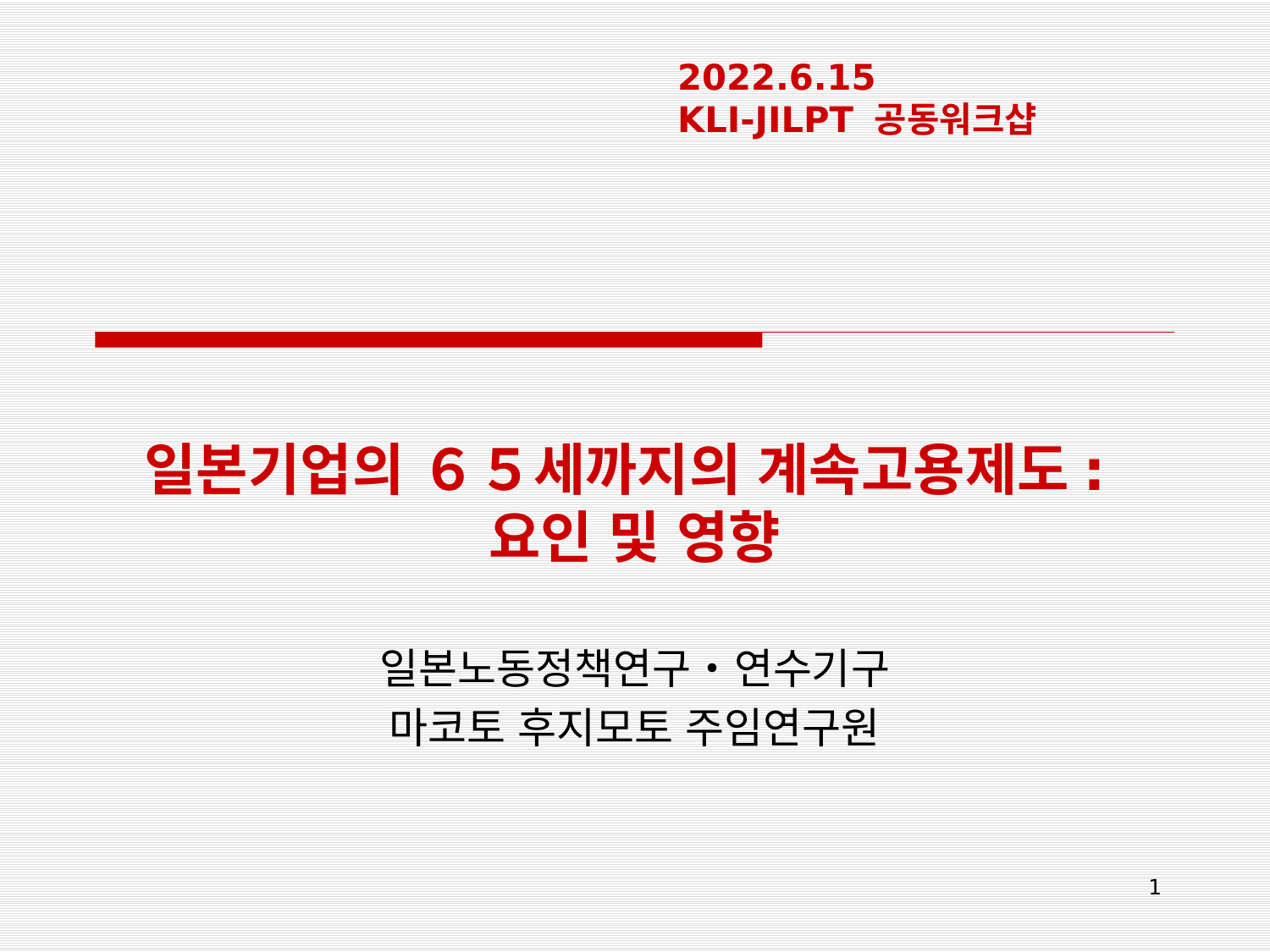

2022.6.15
KLI-JILPT 공동워크샵
# 일본기업의 ６５세까지의 계속고용제도: 요인 및 영향
일본노동정책연구・연수기구
마코토 후지모토 주임연구원
1